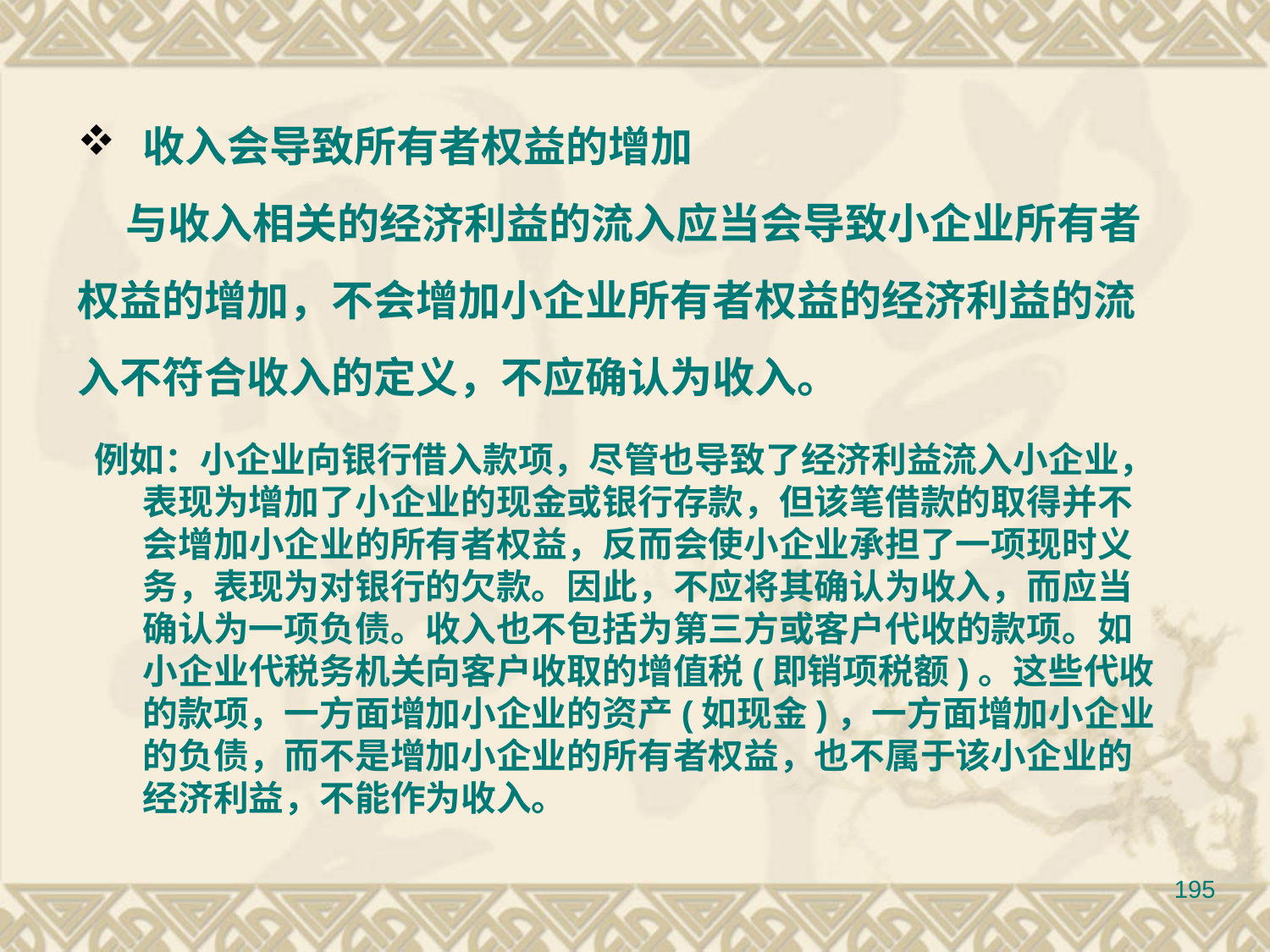

收入会导致所有者权益的增加
    与收入相关的经济利益的流入应当会导致小企业所有者
权益的增加，不会增加小企业所有者权益的经济利益的流
入不符合收入的定义，不应确认为收入。

 例如：小企业向银行借入款项，尽管也导致了经济利益流入小企业，表现为增加了小企业的现金或银行存款，但该笔借款的取得并不会增加小企业的所有者权益，反而会使小企业承担了一项现时义务，表现为对银行的欠款。因此，不应将其确认为收入，而应当确认为一项负债。收入也不包括为第三方或客户代收的款项。如小企业代税务机关向客户收取的增值税(即销项税额)。这些代收的款项，一方面增加小企业的资产(如现金)，一方面增加小企业的负债，而不是增加小企业的所有者权益，也不属于该小企业的经济利益，不能作为收入。

195